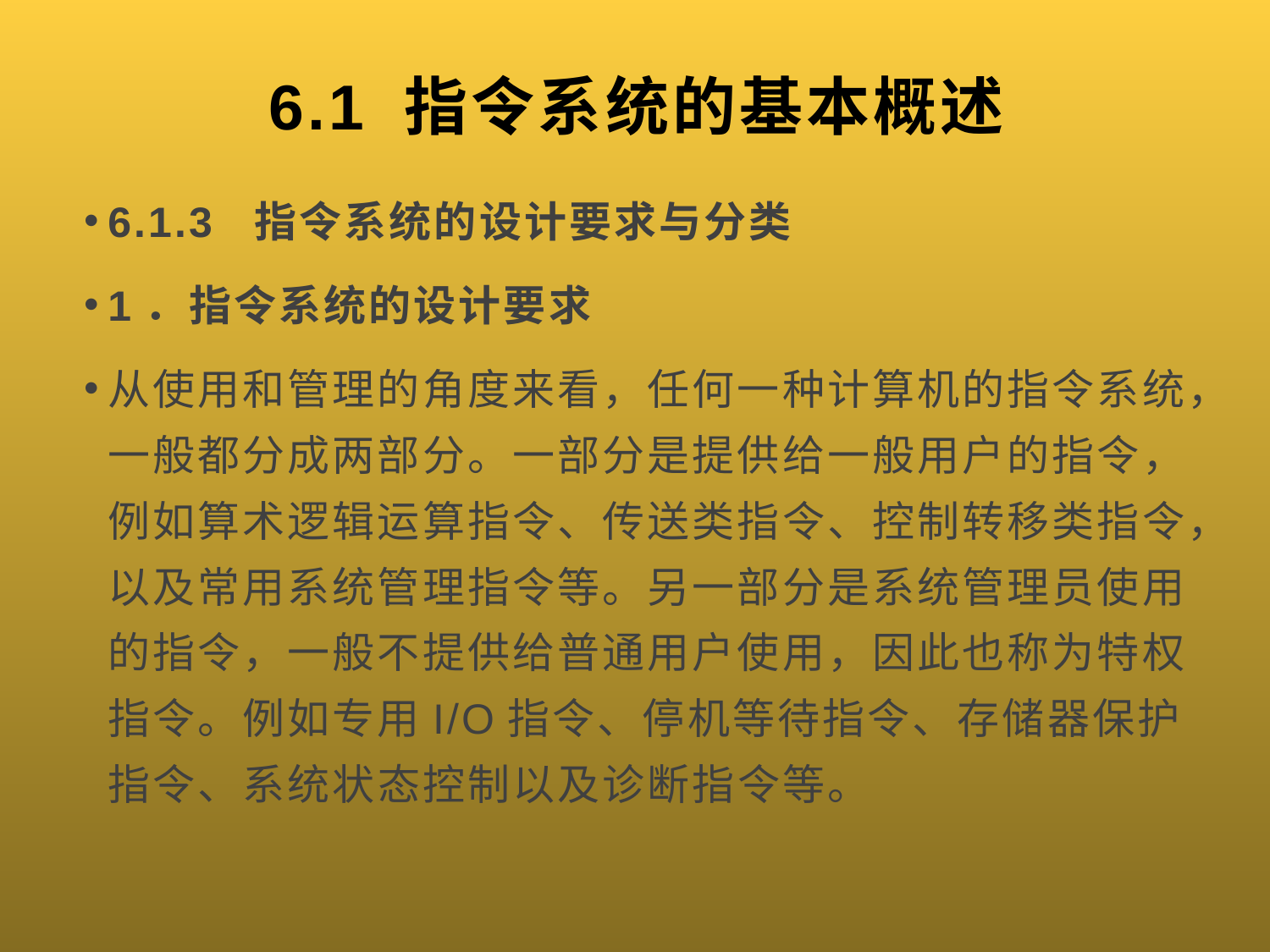

# 6.1 指令系统的基本概述
6.1.3  指令系统的设计要求与分类
1．指令系统的设计要求
从使用和管理的角度来看，任何一种计算机的指令系统，一般都分成两部分。一部分是提供给一般用户的指令，例如算术逻辑运算指令、传送类指令、控制转移类指令，以及常用系统管理指令等。另一部分是系统管理员使用的指令，一般不提供给普通用户使用，因此也称为特权指令。例如专用I/O指令、停机等待指令、存储器保护指令、系统状态控制以及诊断指令等。